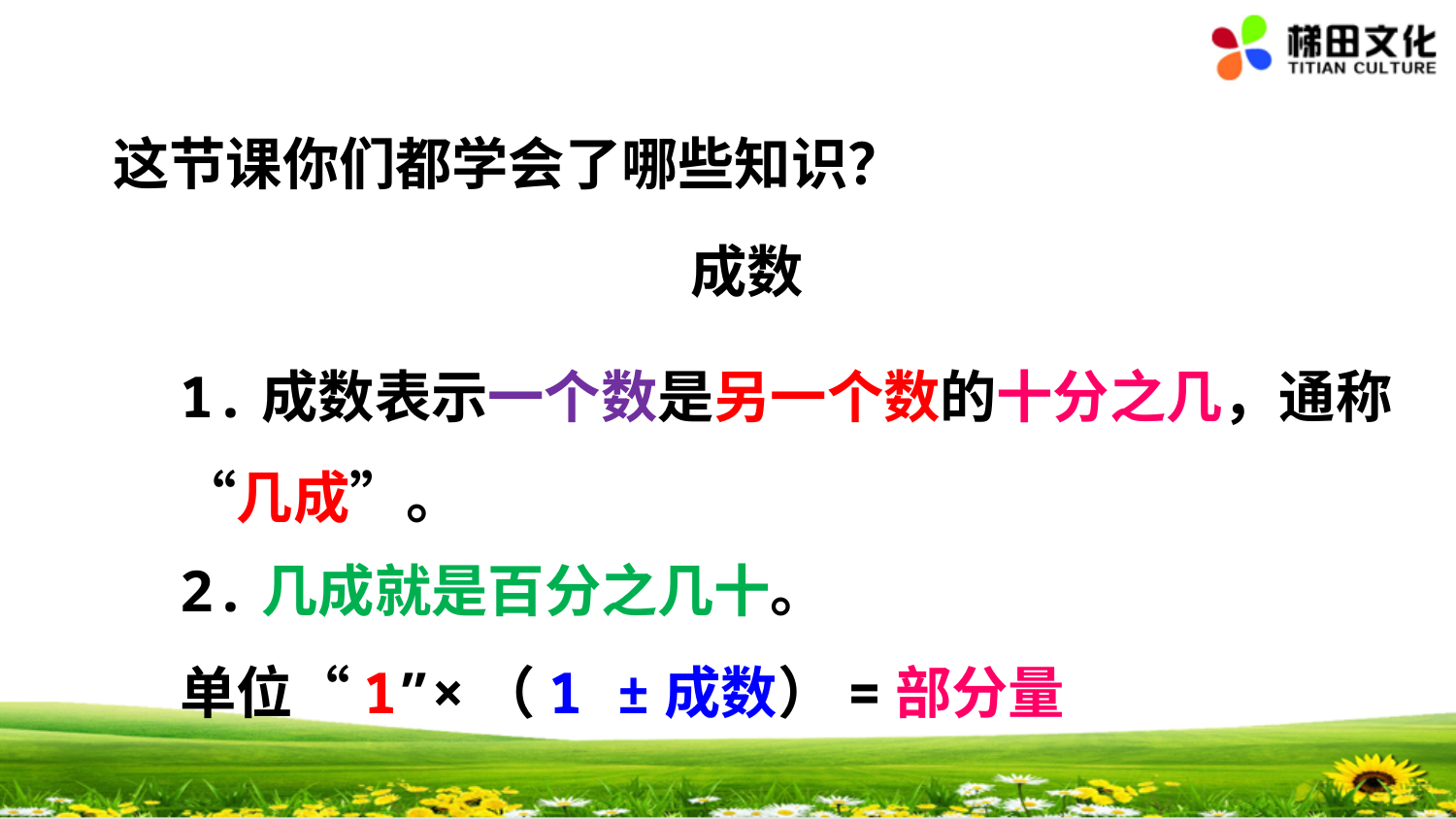

这节课你们都学会了哪些知识？
成数
1.成数表示一个数是另一个数的十分之几，通称“几成”。
2.几成就是百分之几十。
单位“1”×（1 ±成数）=部分量